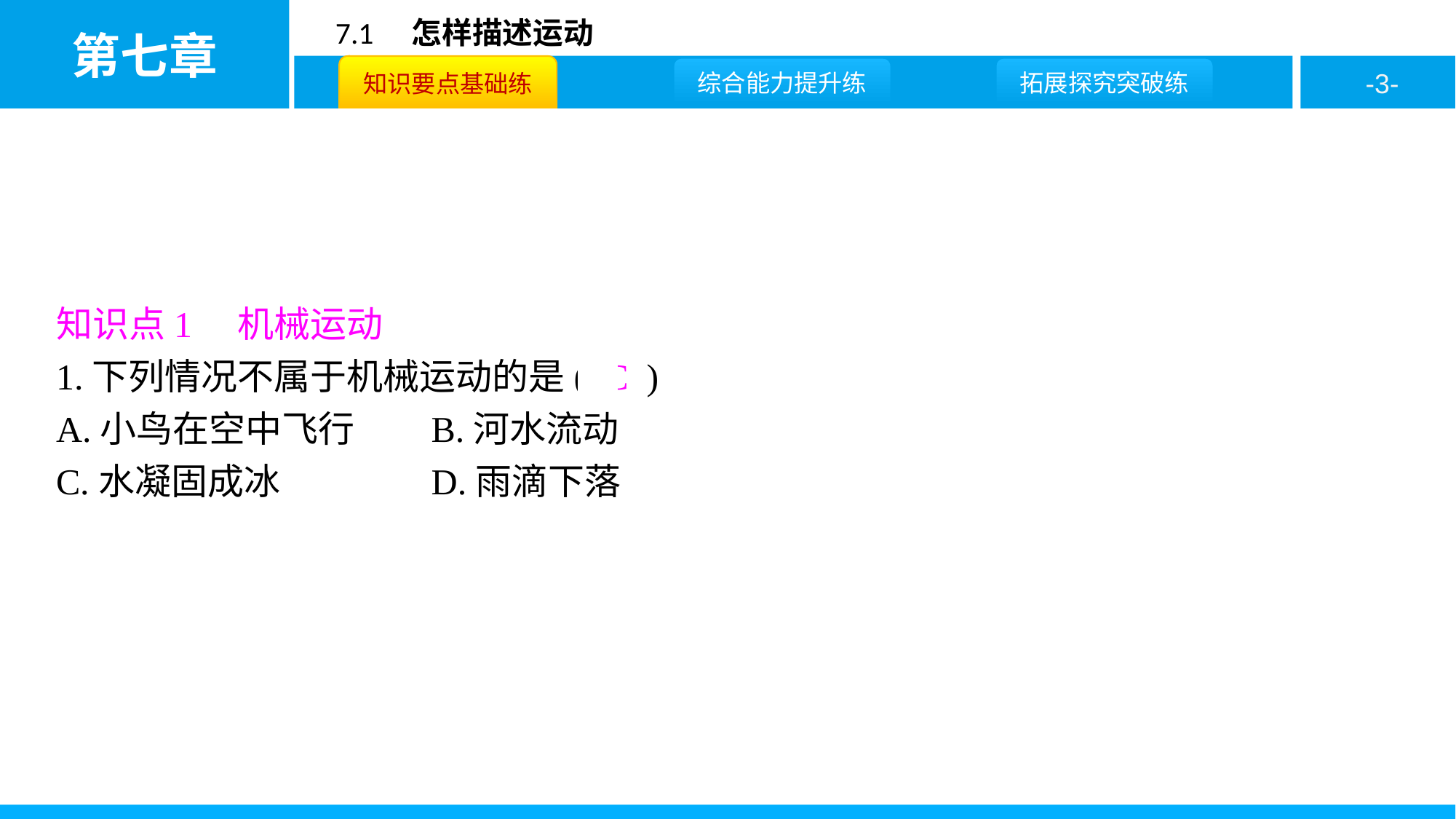

知识点1　机械运动
1.下列情况不属于机械运动的是(  C  )
A.小鸟在空中飞行	B.河水流动
C.水凝固成冰		D.雨滴下落